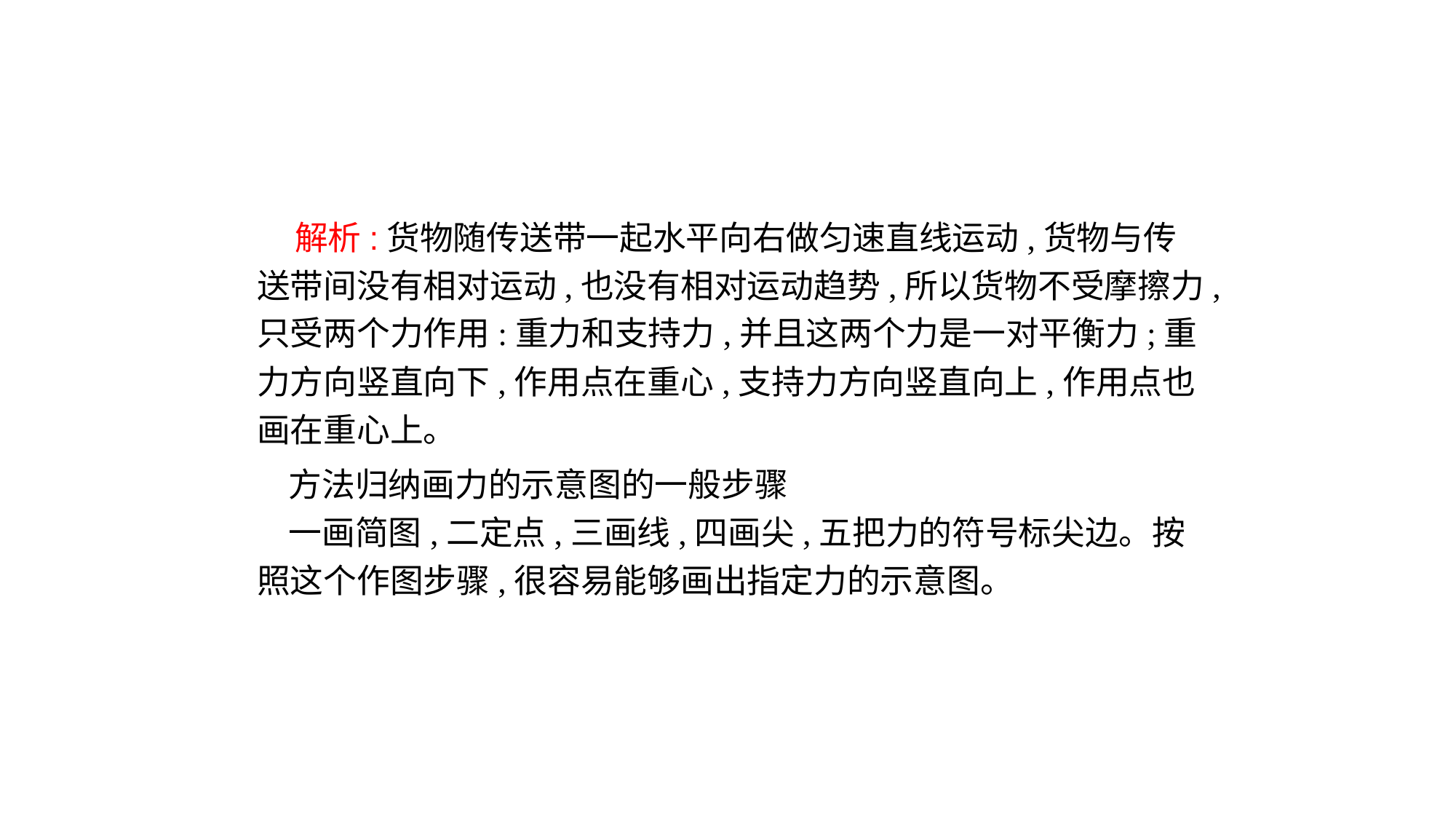

解析:货物随传送带一起水平向右做匀速直线运动,货物与传送带间没有相对运动,也没有相对运动趋势,所以货物不受摩擦力,只受两个力作用:重力和支持力,并且这两个力是一对平衡力;重力方向竖直向下,作用点在重心,支持力方向竖直向上,作用点也画在重心上。
方法归纳画力的示意图的一般步骤
一画简图,二定点,三画线,四画尖,五把力的符号标尖边。按照这个作图步骤,很容易能够画出指定力的示意图。